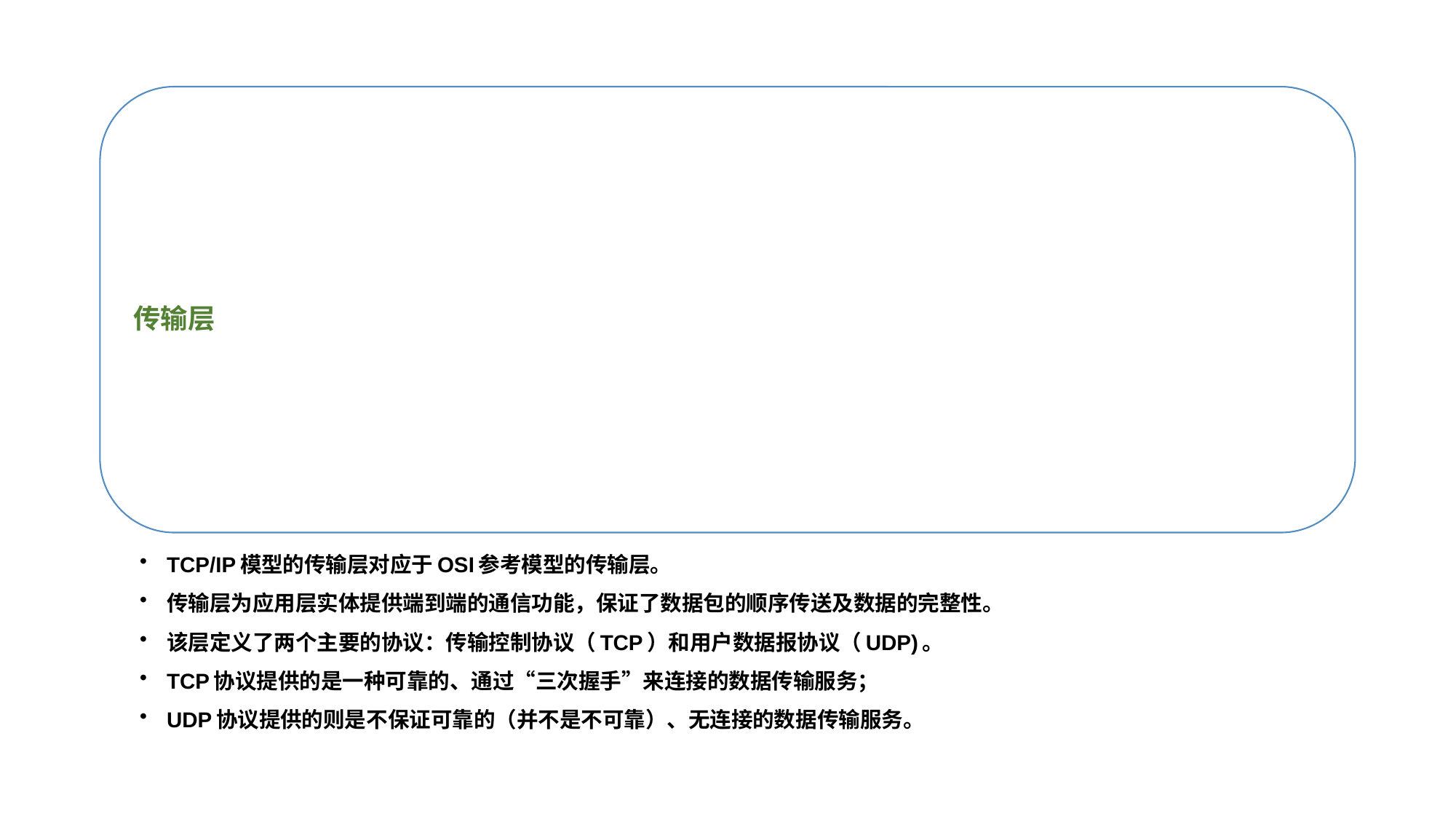

传输层
TCP/IP模型的传输层对应于OSI参考模型的传输层。
传输层为应用层实体提供端到端的通信功能，保证了数据包的顺序传送及数据的完整性。
该层定义了两个主要的协议：传输控制协议（TCP）和用户数据报协议（UDP)。
TCP协议提供的是一种可靠的、通过“三次握手”来连接的数据传输服务；
UDP协议提供的则是不保证可靠的（并不是不可靠）、无连接的数据传输服务。